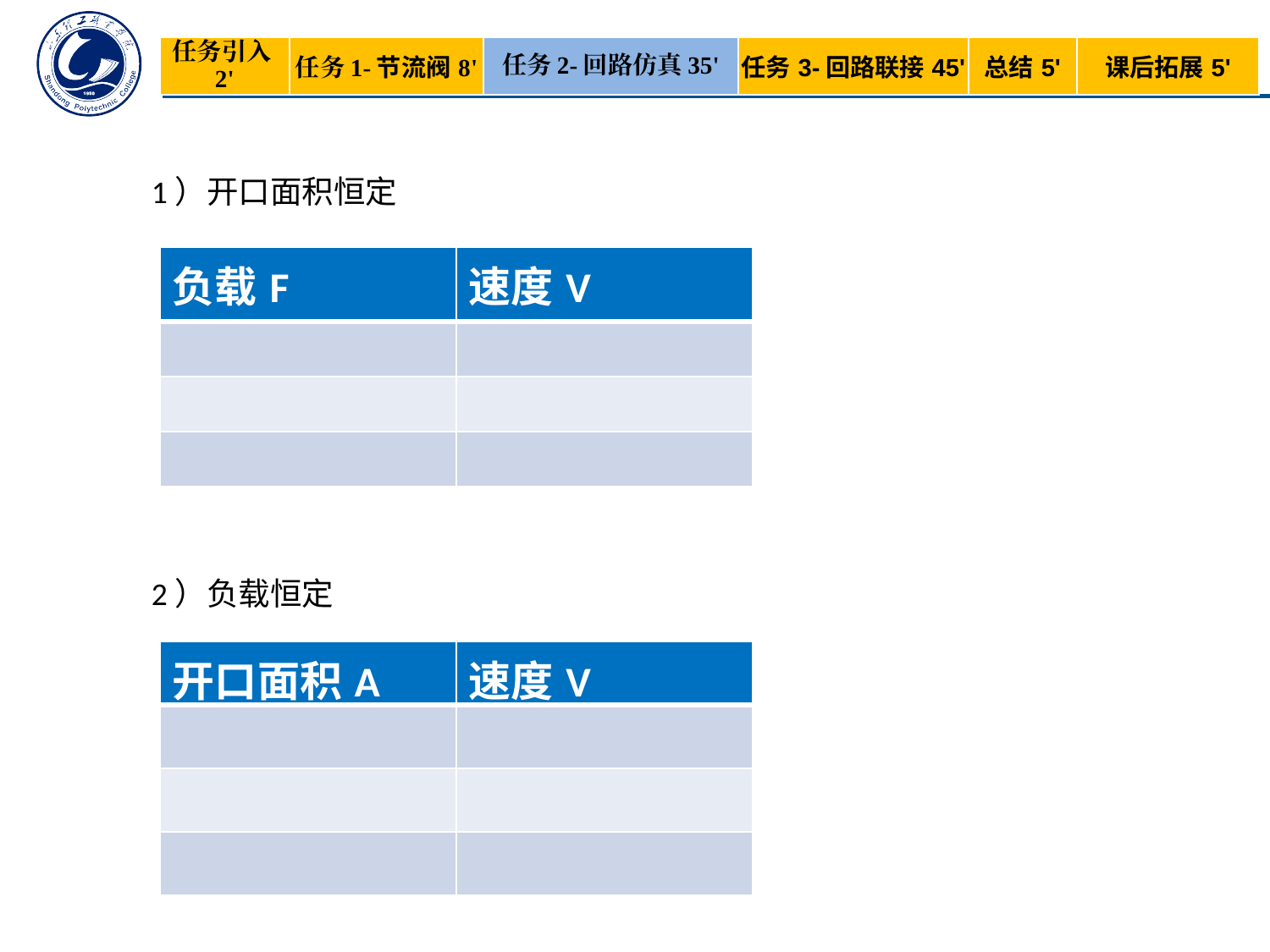

| 任务引入2' | 任务1-节流阀8' | 任务2-回路仿真35' | 任务3-回路联接45' | 总结5' | 课后拓展5' |
| --- | --- | --- | --- | --- | --- |
1）开口面积恒定
| 负载F | 速度V |
| --- | --- |
|  |  |
|  |  |
|  |  |
2）负载恒定
| 开口面积A | 速度V |
| --- | --- |
|  |  |
|  |  |
|  |  |